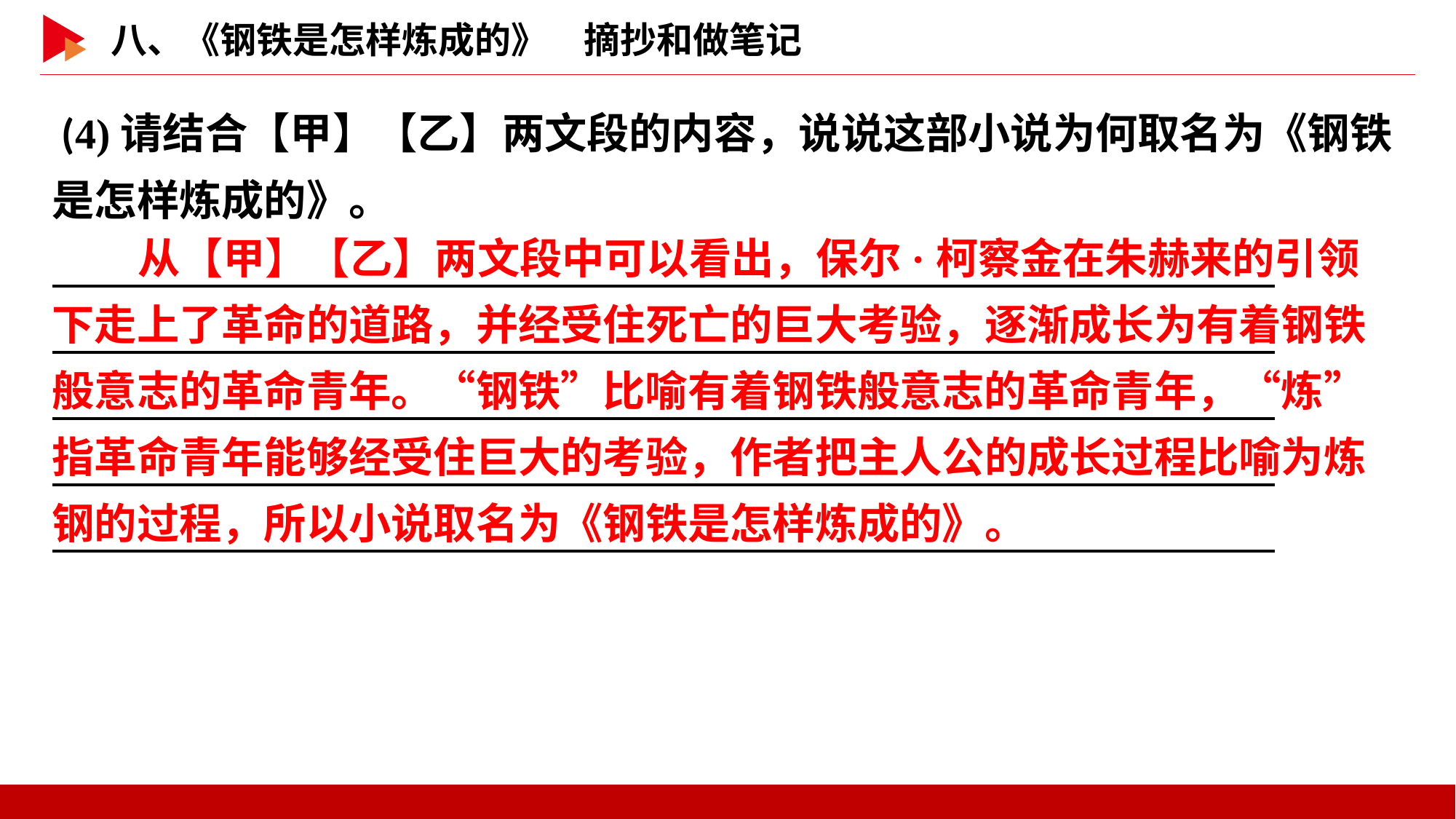

(4)请结合【甲】【乙】两文段的内容，说说这部小说为何取名为《钢铁是怎样炼成的》。

从【甲】【乙】两文段中可以看出，保尔·柯察金在朱赫来的引领下走上了革命的道路，并经受住死亡的巨大考验，逐渐成长为有着钢铁般意志的革命青年。“钢铁”比喻有着钢铁般意志的革命青年，“炼”指革命青年能够经受住巨大的考验，作者把主人公的成长过程比喻为炼钢的过程，所以小说取名为《钢铁是怎样炼成的》。